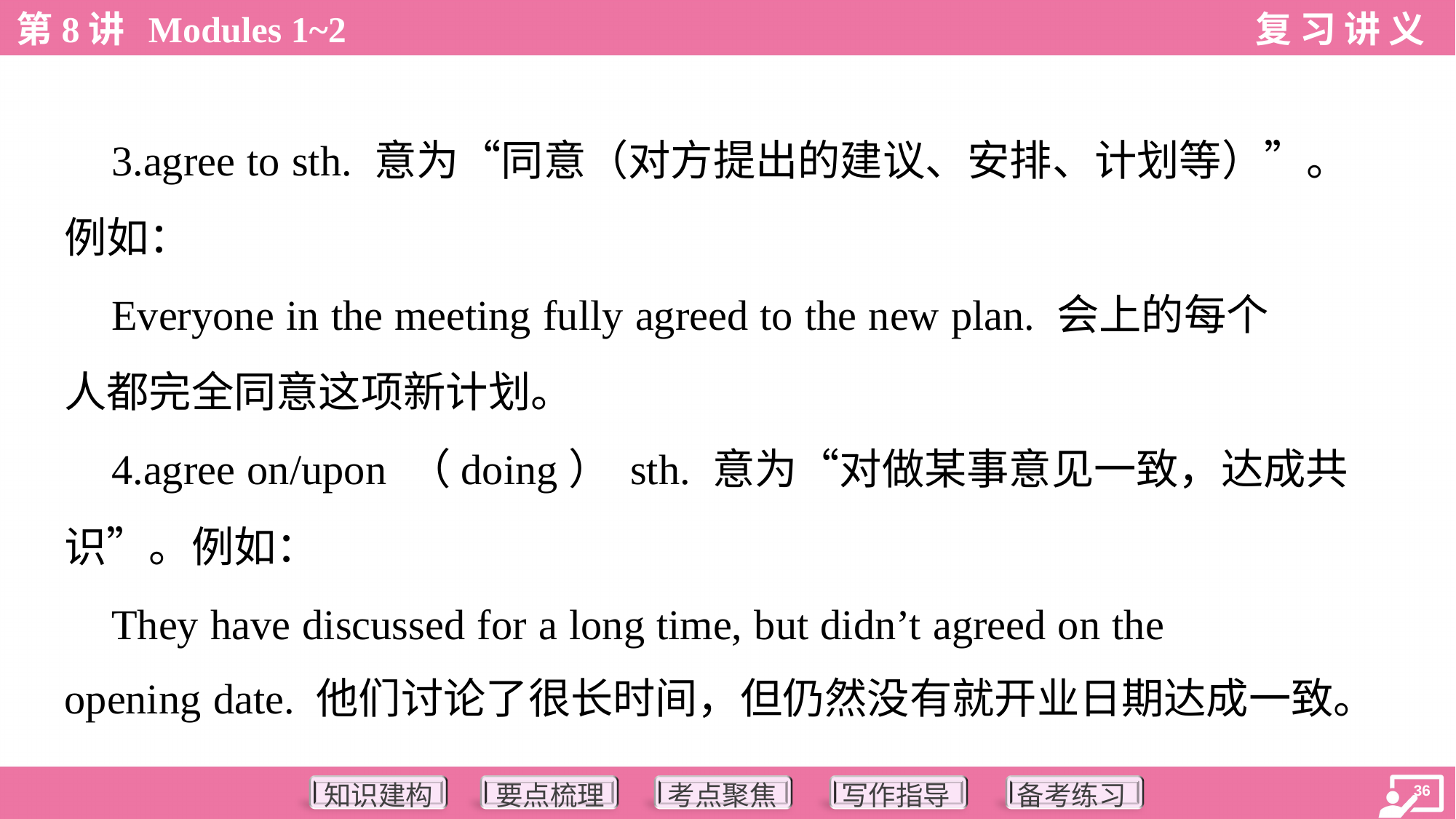

3.agree to sth. 意为“同意（对方提出的建议、安排、计划等）”。
例如：
    Everyone in the meeting fully agreed to the new plan. 会上的每个
人都完全同意这项新计划。
    4.agree on/upon （doing） sth. 意为“对做某事意见一致，达成共
识”。例如：
    They have discussed for a long time, but didn’t agreed on the
opening date. 他们讨论了很长时间，但仍然没有就开业日期达成一致。